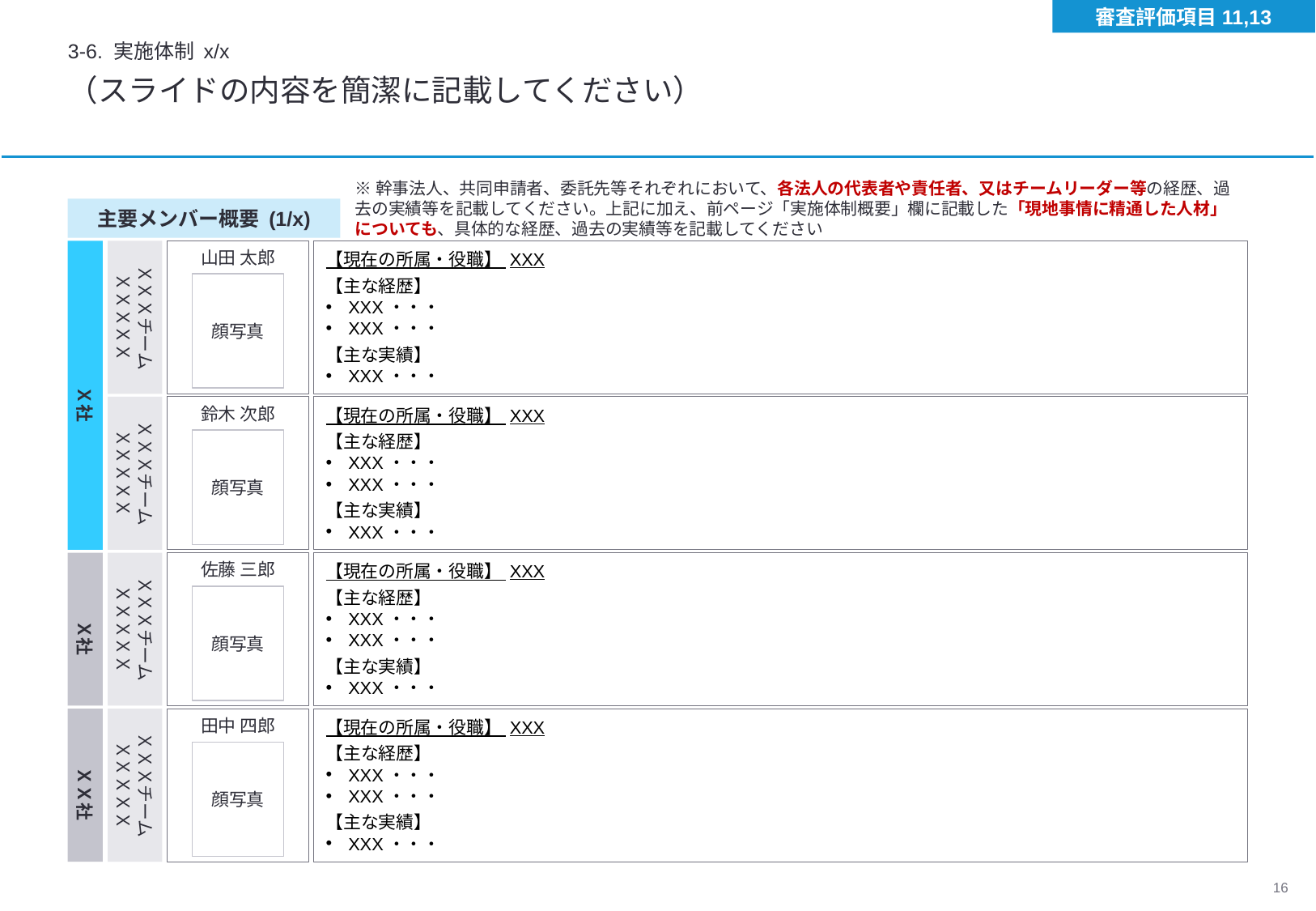

審査評価項目11,13
3-6. 実施体制 x/x
（スライドの内容を簡潔に記載してください）
※幹事法人、共同申請者、委託先等それぞれにおいて、各法人の代表者や責任者、又はチームリーダー等の経歴、過去の実績等を記載してください。上記に加え、前ページ「実施体制概要」欄に記載した「現地事情に精通した人材」についても、具体的な経歴、過去の実績等を記載してください
主要メンバー概要 (1/x)
　Ｘ社
山田 太郎
ＸＸＸチーム
ＸＸＸＸＸ
【現在の所属・役職】 XXX
【主な経歴】
XXX・・・
XXX・・・
【主な実績】
XXX・・・
顔写真
ＸＸＸチーム
ＸＸＸＸＸ
鈴木 次郎
【現在の所属・役職】 XXX
【主な経歴】
XXX・・・
XXX・・・
【主な実績】
XXX・・・
顔写真
佐藤 三郎
ＸＸＸチーム
ＸＸＸＸＸ
【現在の所属・役職】 XXX
【主な経歴】
XXX・・・
XXX・・・
【主な実績】
XXX・・・
顔写真
　Ｘ社
　ＸＸ社
田中 四郎
ＸＸＸチーム
ＸＸＸＸＸ
【現在の所属・役職】 XXX
【主な経歴】
XXX・・・
XXX・・・
【主な実績】
XXX・・・
顔写真